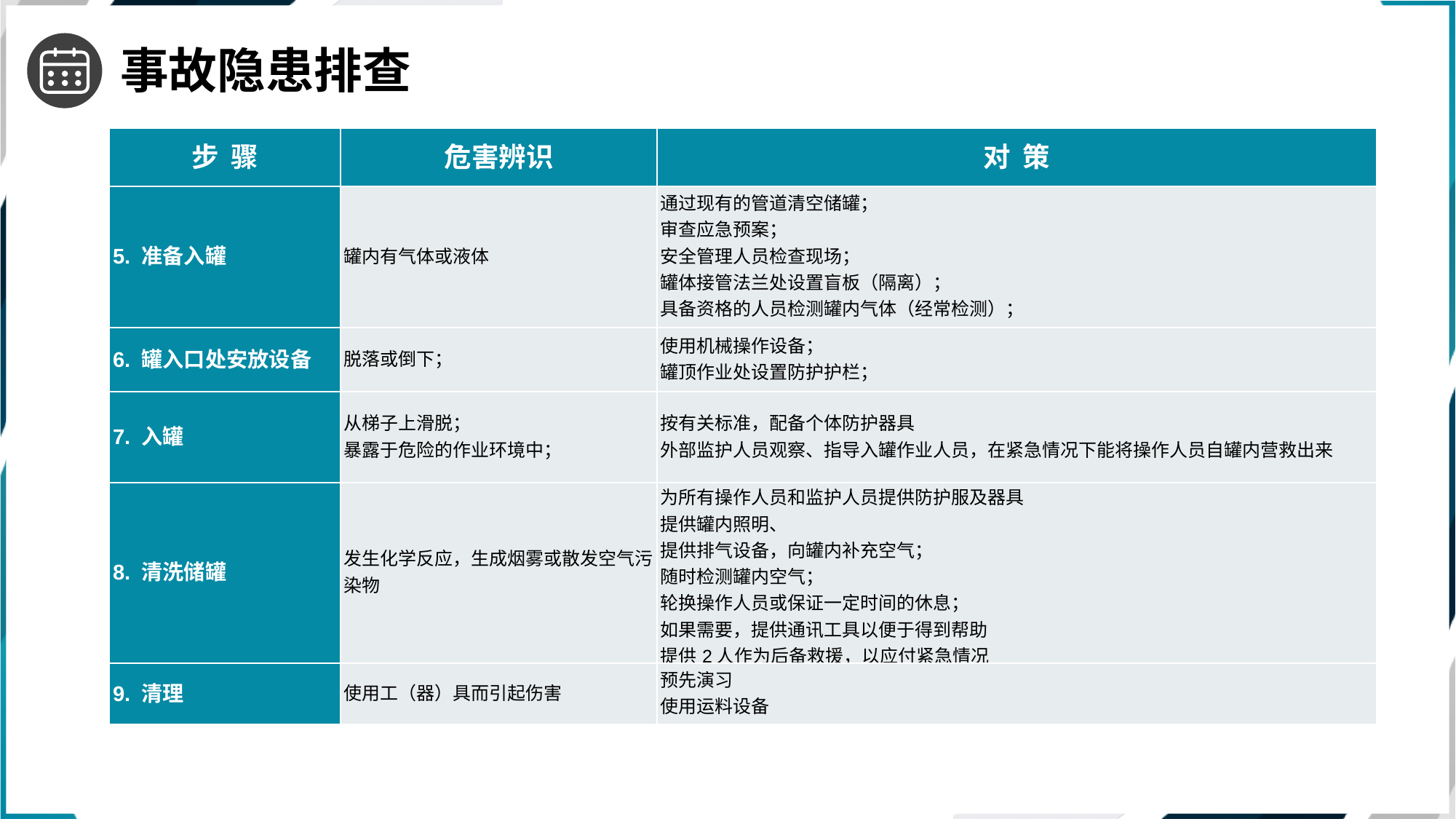

事故隐患排查
| 步 骤 | 危害辨识 | 对 策 |
| --- | --- | --- |
| 5. 准备入罐 | 罐内有气体或液体 | 通过现有的管道清空储罐； 审查应急预案； 安全管理人员检查现场； 罐体接管法兰处设置盲板（隔离）； 具备资格的人员检测罐内气体（经常检测）； |
| 6. 罐入口处安放设备 | 脱落或倒下； | 使用机械操作设备； 罐顶作业处设置防护护栏； |
| 7. 入罐 | 从梯子上滑脱； 暴露于危险的作业环境中； | 按有关标准，配备个体防护器具 外部监护人员观察、指导入罐作业人员，在紧急情况下能将操作人员自罐内营救出来 |
| 8. 清洗储罐 | 发生化学反应，生成烟雾或散发空气污染物 | 为所有操作人员和监护人员提供防护服及器具 提供罐内照明、 提供排气设备，向罐内补充空气； 随时检测罐内空气； 轮换操作人员或保证一定时间的休息； 如果需要，提供通讯工具以便于得到帮助 提供2人作为后备救援，以应付紧急情况 |
| 9. 清理 | 使用工（器）具而引起伤害 | 预先演习 使用运料设备 |